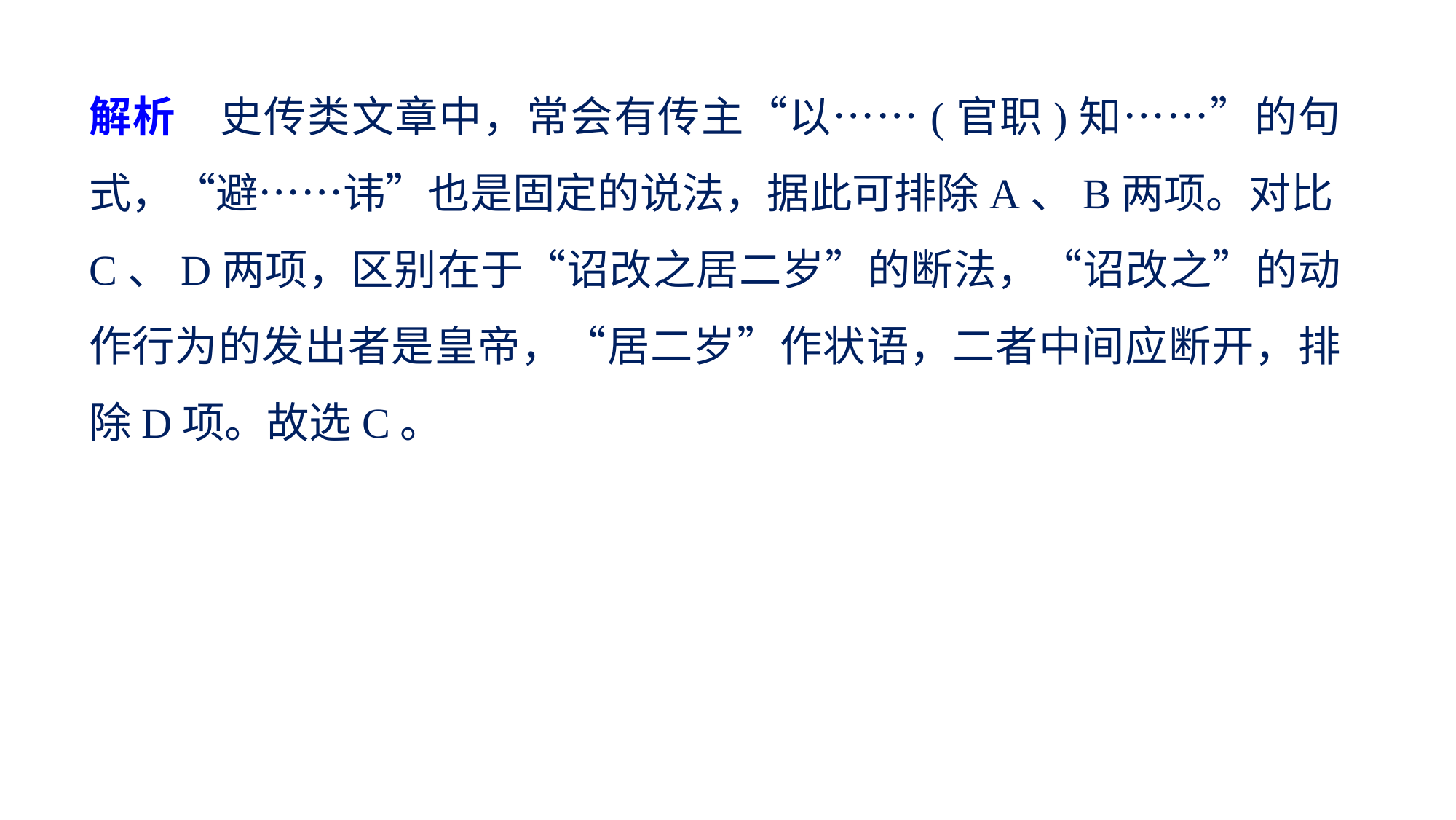

解析　史传类文章中，常会有传主“以……(官职)知……”的句式，“避……讳”也是固定的说法，据此可排除A、B两项。对比C、D两项，区别在于“诏改之居二岁”的断法，“诏改之”的动作行为的发出者是皇帝，“居二岁”作状语，二者中间应断开，排除D项。故选C。